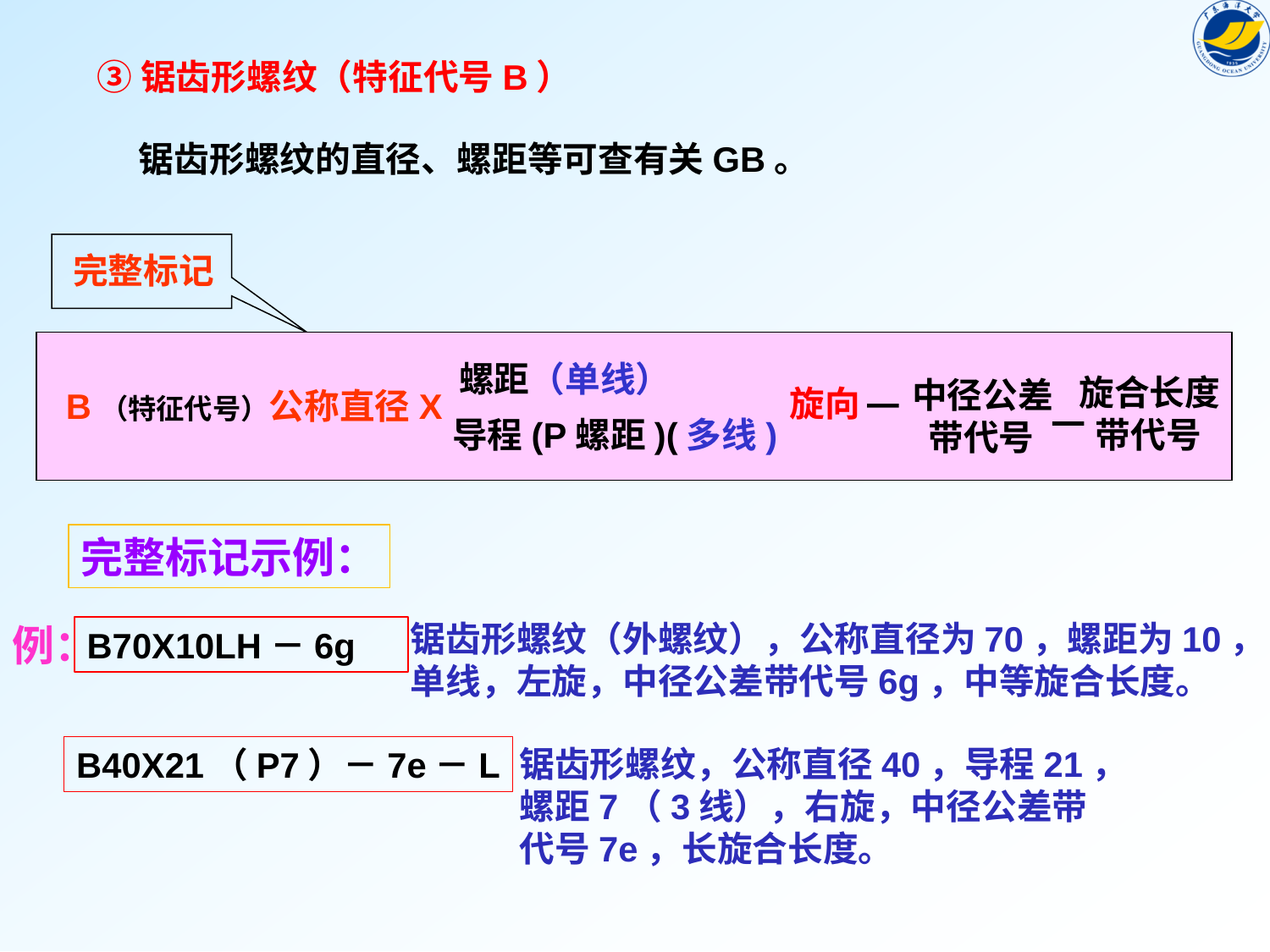

③锯齿形螺纹（特征代号B）
锯齿形螺纹的直径、螺距等可查有关GB。

完整标记

  螺距（单线）
旋合长度
 带代号
中径公差
 带代号
旋向
B（特征代号）公称直径X

 导程(P螺距)(多线)

完整标记示例：
锯齿形螺纹（外螺纹），公称直径为70，螺距为10，
单线，左旋，中径公差带代号6g，中等旋合长度。
例：
B70X10LH－6g
锯齿形螺纹，公称直径40，导程21，
螺距7（3线），右旋，中径公差带
代号7e，长旋合长度。
B40X21（P7）－7e－L